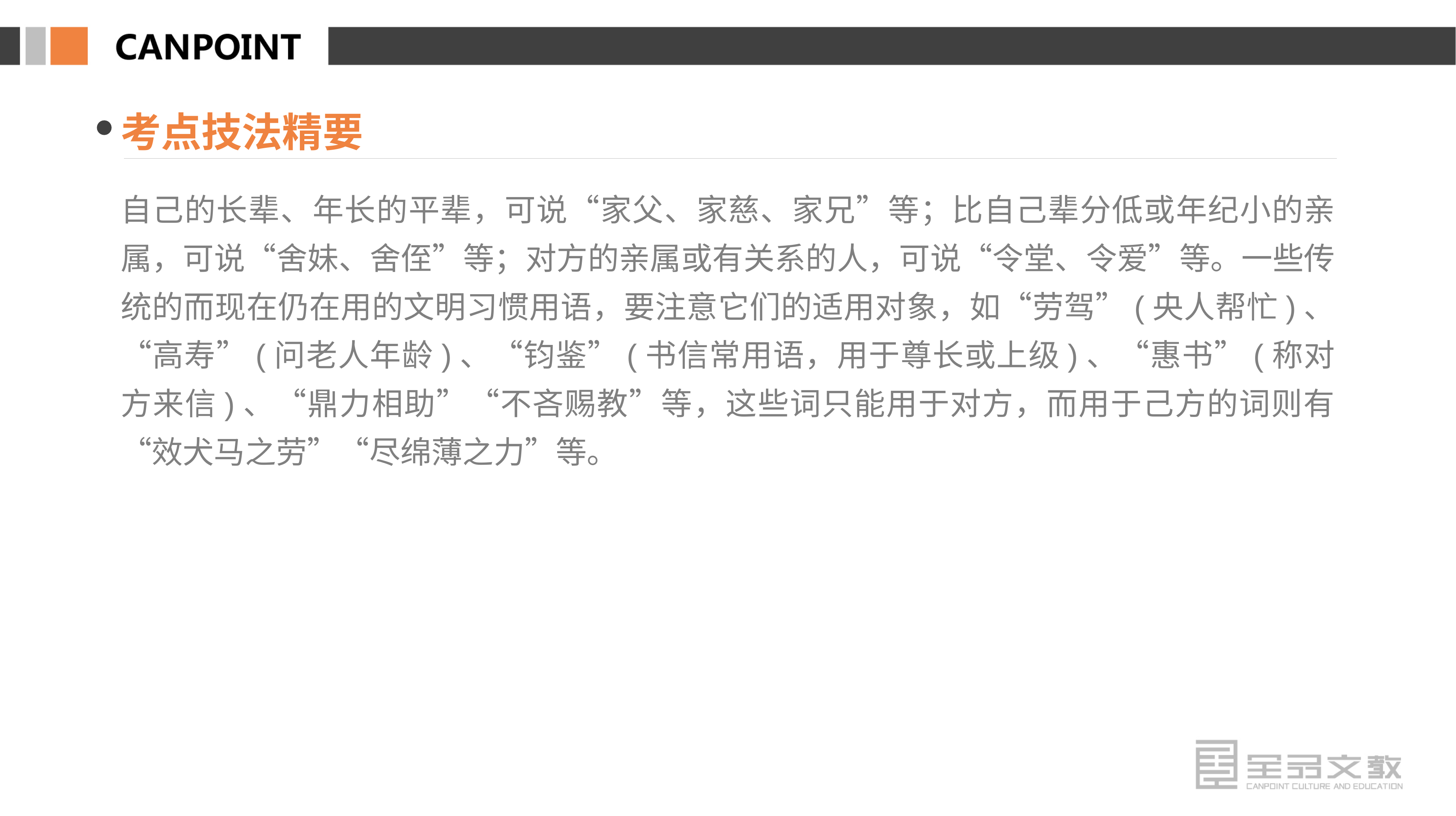

考点技法精要

自己的长辈、年长的平辈，可说“家父、家慈、家兄”等；比自己辈分低或年纪小的亲属，可说“舍妹、舍侄”等；对方的亲属或有关系的人，可说“令堂、令爱”等。一些传统的而现在仍在用的文明习惯用语，要注意它们的适用对象，如“劳驾”(央人帮忙)、“高寿”(问老人年龄)、“钧鉴”(书信常用语，用于尊长或上级)、“惠书”(称对方来信)、“鼎力相助”“不吝赐教”等，这些词只能用于对方，而用于己方的词则有“效犬马之劳”“尽绵薄之力”等。